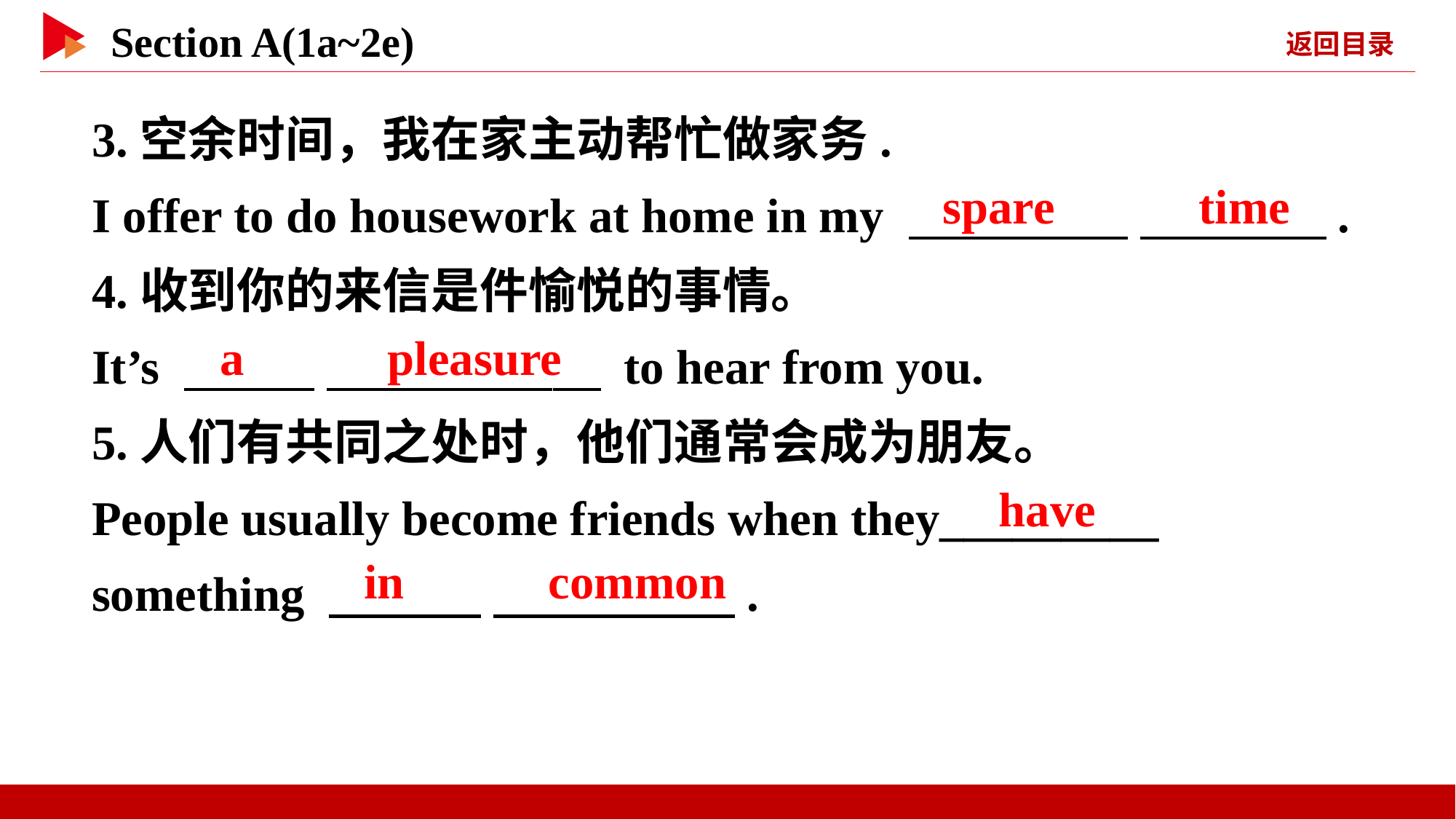

3.空余时间，我在家主动帮忙做家务.
I offer to do housework at home in my 　           　 　        　.
4.收到你的来信是件愉悦的事情。
It’s 　   　 　                　 to hear from you.
5.人们有共同之处时，他们通常会成为朋友。
People usually become friends when they_________
something 　     　 　             　.
spare 　 　time
a 　 　pleasure
have
in 　 　common